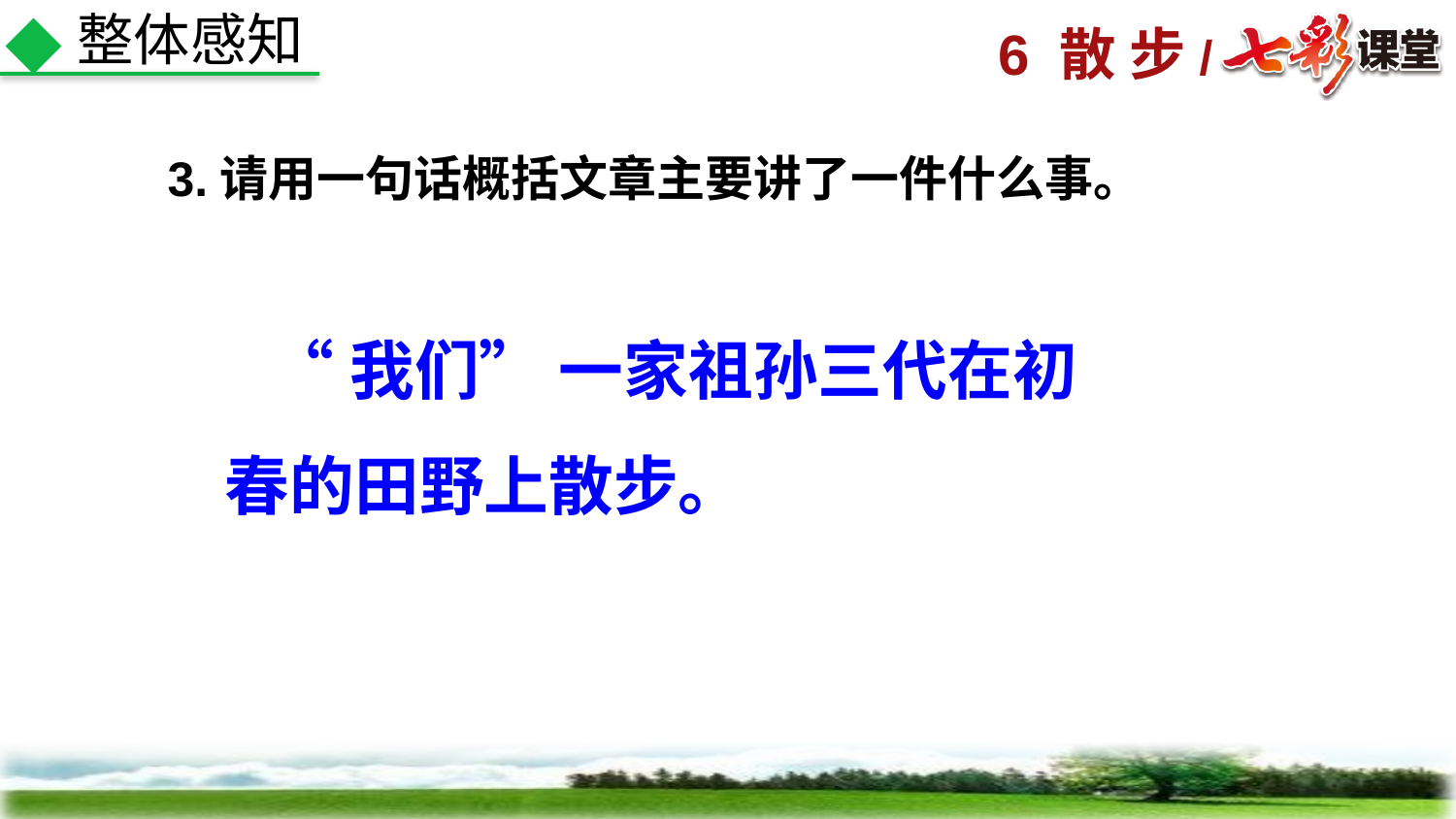

整体感知

3.请用一句话概括文章主要讲了一件什么事。
   “我们” 一家祖孙三代在初春的田野上散步。